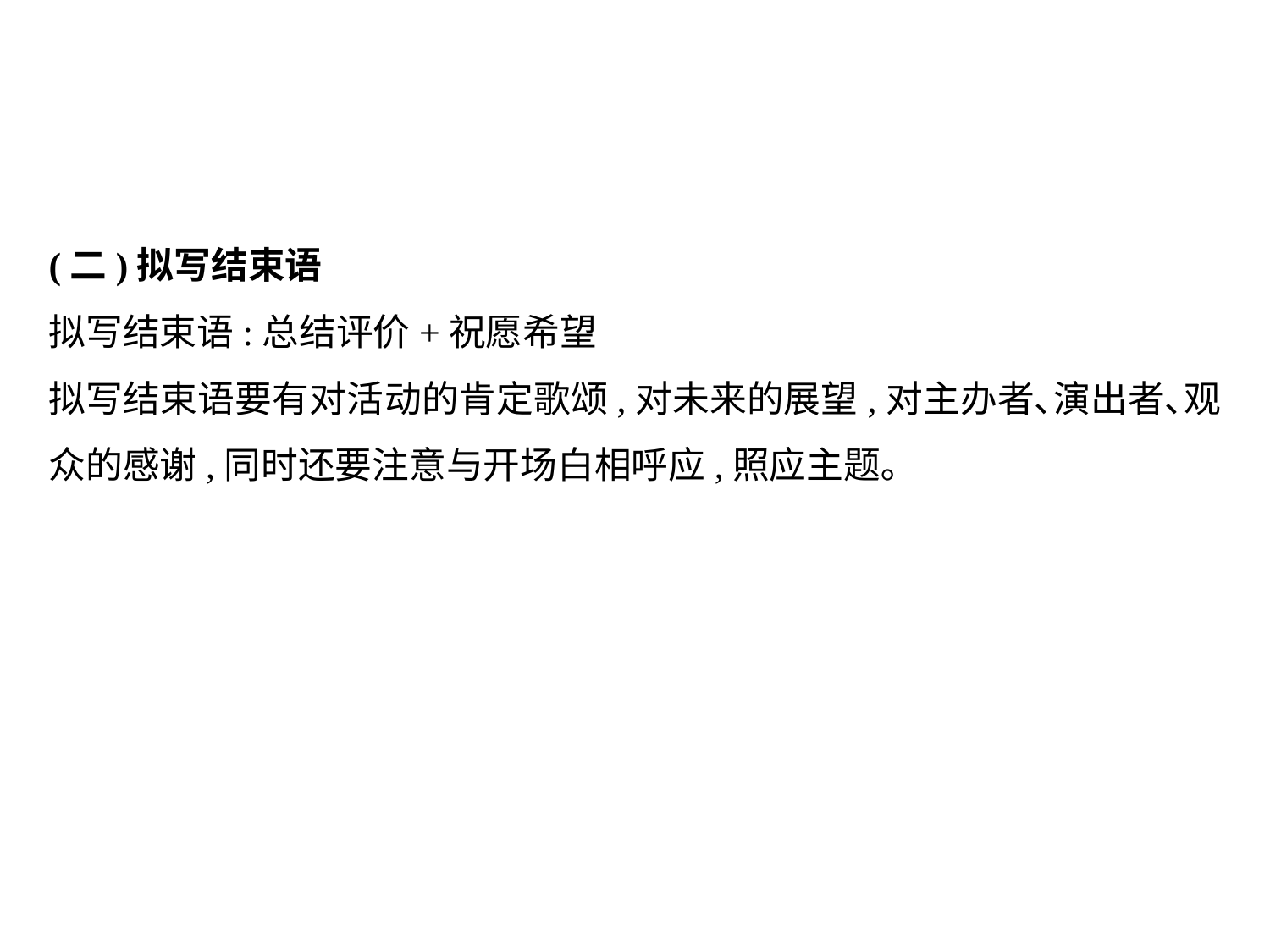

(二)拟写结束语
拟写结束语:总结评价+祝愿希望
拟写结束语要有对活动的肯定歌颂,对未来的展望,对主办者､演出者､观众的感谢,同时还要注意与开场白相呼应,照应主题｡